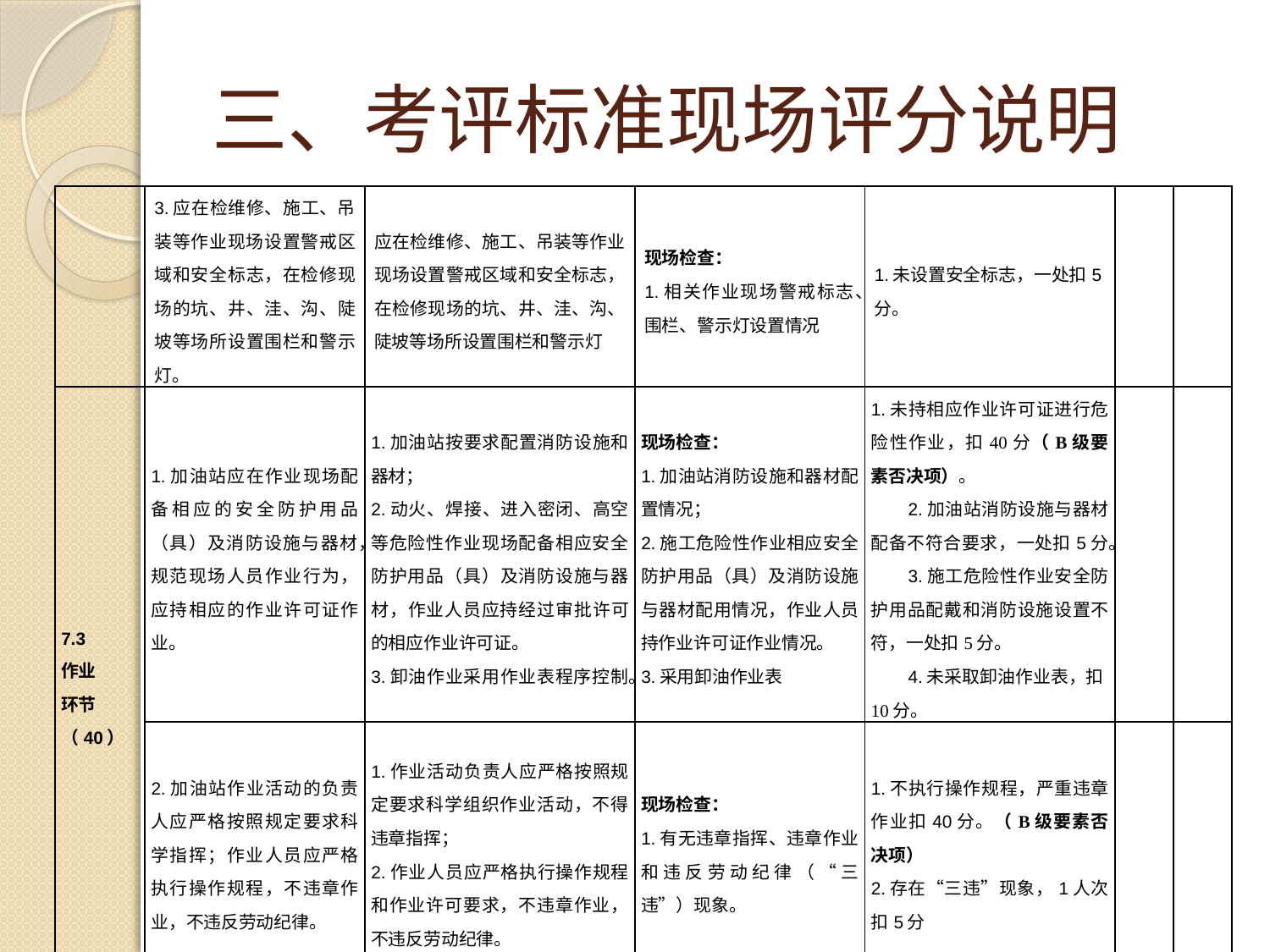

# 三、考评标准现场评分说明
|  | 3.应在检维修、施工、吊装等作业现场设置警戒区域和安全标志，在检修现场的坑、井、洼、沟、陡坡等场所设置围栏和警示灯。 | 应在检维修、施工、吊装等作业现场设置警戒区域和安全标志，在检修现场的坑、井、洼、沟、陡坡等场所设置围栏和警示灯 | 现场检查： 1.相关作业现场警戒标志、围栏、警示灯设置情况 | 1.未设置安全标志，一处扣5分。 |  |  |
| --- | --- | --- | --- | --- | --- | --- |
| 7.3 作业 环节 （40） | 1.加油站应在作业现场配备相应的安全防护用品（具）及消防设施与器材，规范现场人员作业行为，应持相应的作业许可证作业。 | 1.加油站按要求配置消防设施和器材； 2.动火、焊接、进入密闭、高空等危险性作业现场配备相应安全防护用品（具）及消防设施与器材，作业人员应持经过审批许可的相应作业许可证。 3.卸油作业采用作业表程序控制。 | 现场检查： 1.加油站消防设施和器材配置情况； 2.施工危险性作业相应安全防护用品（具）及消防设施与器材配用情况，作业人员持作业许可证作业情况。 3.采用卸油作业表 | 1.未持相应作业许可证进行危险性作业，扣40分（B级要素否决项）。 2.加油站消防设施与器材配备不符合要求，一处扣5分。 3.施工危险性作业安全防护用品配戴和消防设施设置不符，一处扣5分。 4.未采取卸油作业表，扣10分。 |  |  |
|  | 2.加油站作业活动的负责人应严格按照规定要求科学指挥；作业人员应严格执行操作规程，不违章作业，不违反劳动纪律。 | 1.作业活动负责人应严格按照规定要求科学组织作业活动，不得违章指挥； 2.作业人员应严格执行操作规程和作业许可要求，不违章作业，不违反劳动纪律。 | 现场检查： 1.有无违章指挥、违章作业和违反劳动纪律（“三违”）现象。 | 1.不执行操作规程，严重违章作业扣40分。（B级要素否决项） 2.存在“三违”现象，1人次扣5分 |  |  |